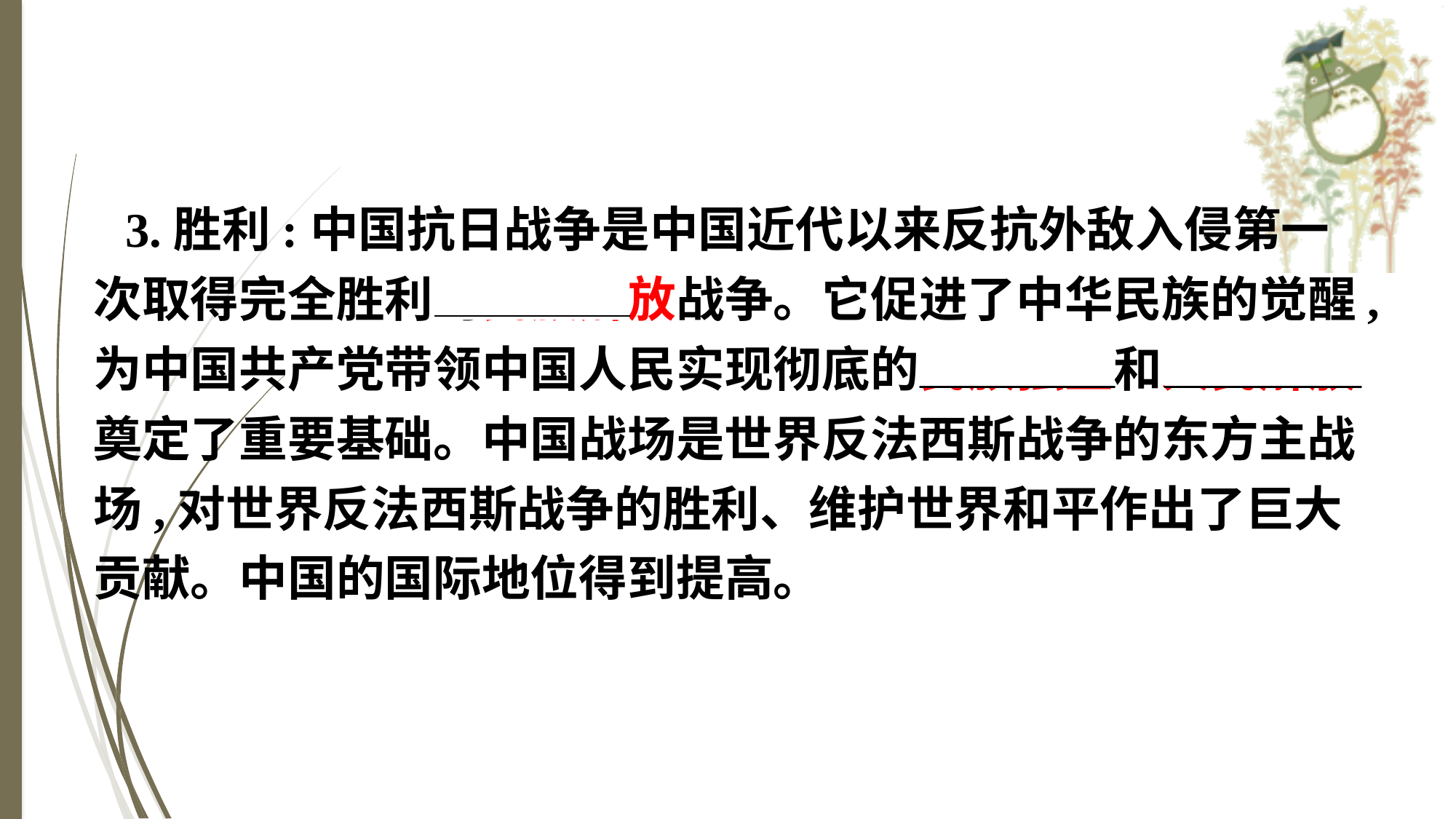

3.胜利:中国抗日战争是中国近代以来反抗外敌入侵第一次取得完全胜利的民族解放战争。它促进了中华民族的觉醒,为中国共产党带领中国人民实现彻底的民族独立和人民解放奠定了重要基础。中国战场是世界反法西斯战争的东方主战场,对世界反法西斯战争的胜利、维护世界和平作出了巨大贡献。中国的国际地位得到提高。